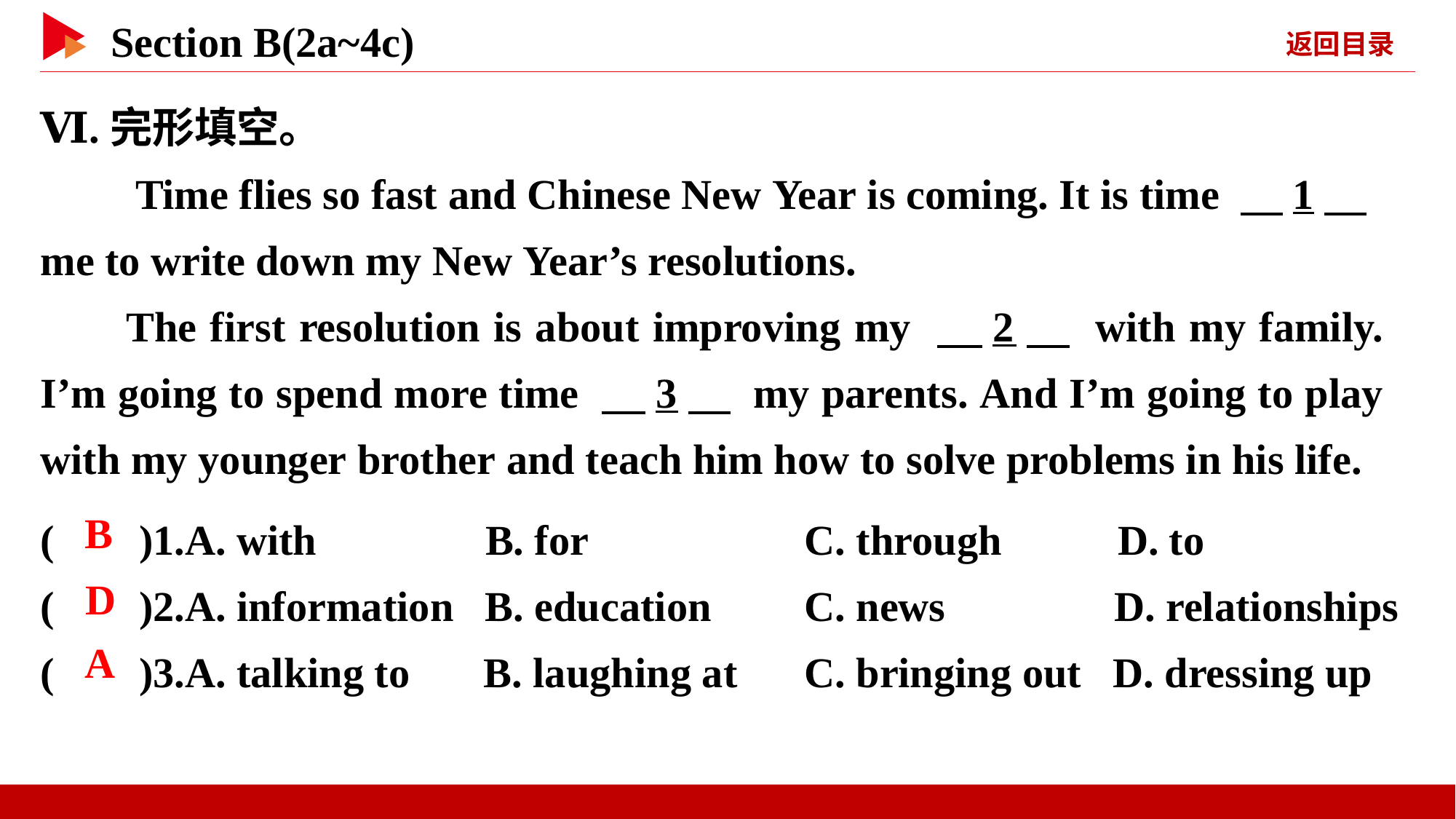

Ⅵ.完形填空。
　　Time flies so fast and Chinese New Year is coming. It is time 　1　 me to write down my New Year’s resolutions.
The first resolution is about improving my 　2　 with my family. I’m going to spend more time 　3　 my parents. And I’m going to play with my younger brother and teach him how to solve problems in his life.
(        )1.A. with                B. for		C. through           D. to
(        )2.A. information   B. education	C. news                D. relationships
(        )3.A. talking to       B. laughing at	C. bringing out   D. dressing up
   B
   D
   A